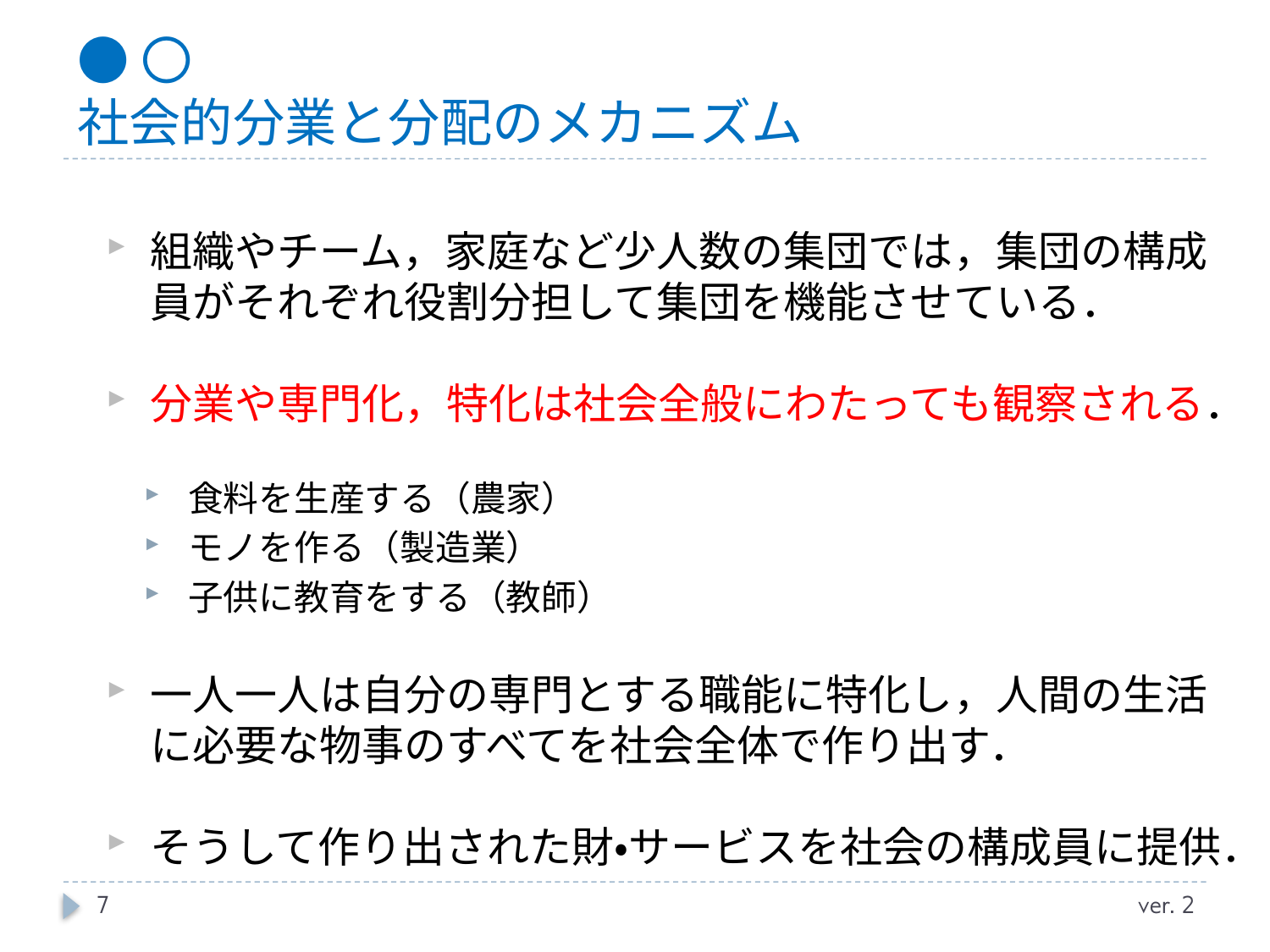

# ●〇 社会的分業と分配のメカニズム
組織やチーム，家庭など少人数の集団では，集団の構成員がそれぞれ役割分担して集団を機能させている．

分業や専門化，特化は社会全般にわたっても観察される．

食料を生産する（農家）
モノを作る（製造業）
子供に教育をする（教師）

一人一人は自分の専門とする職能に特化し，人間の生活に必要な物事のすべてを社会全体で作り出す．

そうして作り出された財・サービスを社会の構成員に提供．

7
ver. 2